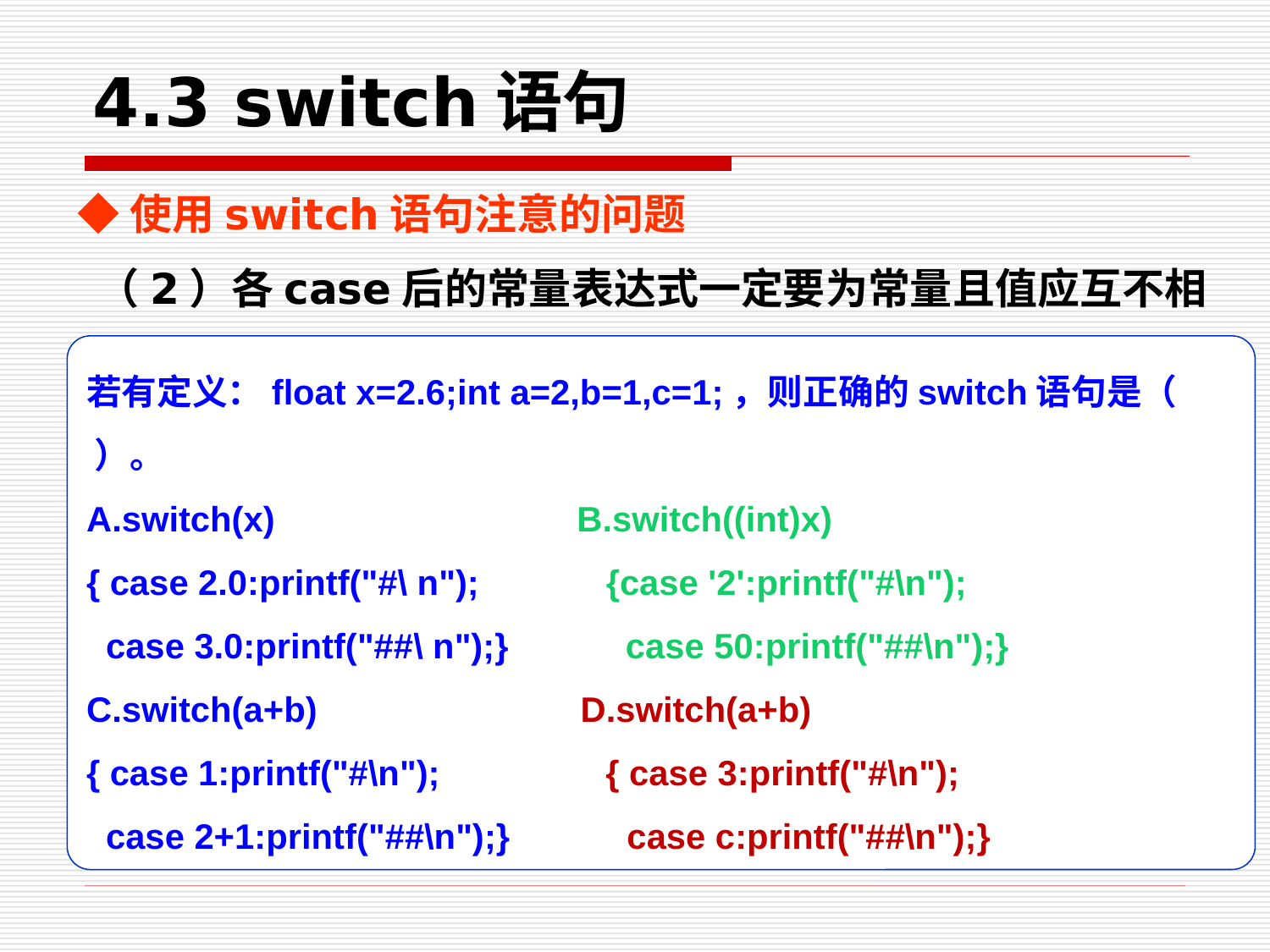

# 4.3 switch语句
◆使用switch语句注意的问题
 （2）各case后的常量表达式一定要为常量且值应互不相同。
若有定义：float x=2.6;int a=2,b=1,c=1;，则正确的switch语句是（     ）。
A.switch(x)                               B.switch((int)x)
{ case 2.0:printf("#\ n");             {case '2':printf("#\n");
  case 3.0:printf("##\ n");}            case 50:printf("##\n");}
C.switch(a+b)                           D.switch(a+b)
{ case 1:printf("#\n");                 { case 3:printf("#\n");
  case 2+1:printf("##\n");}            case c:printf("##\n");}